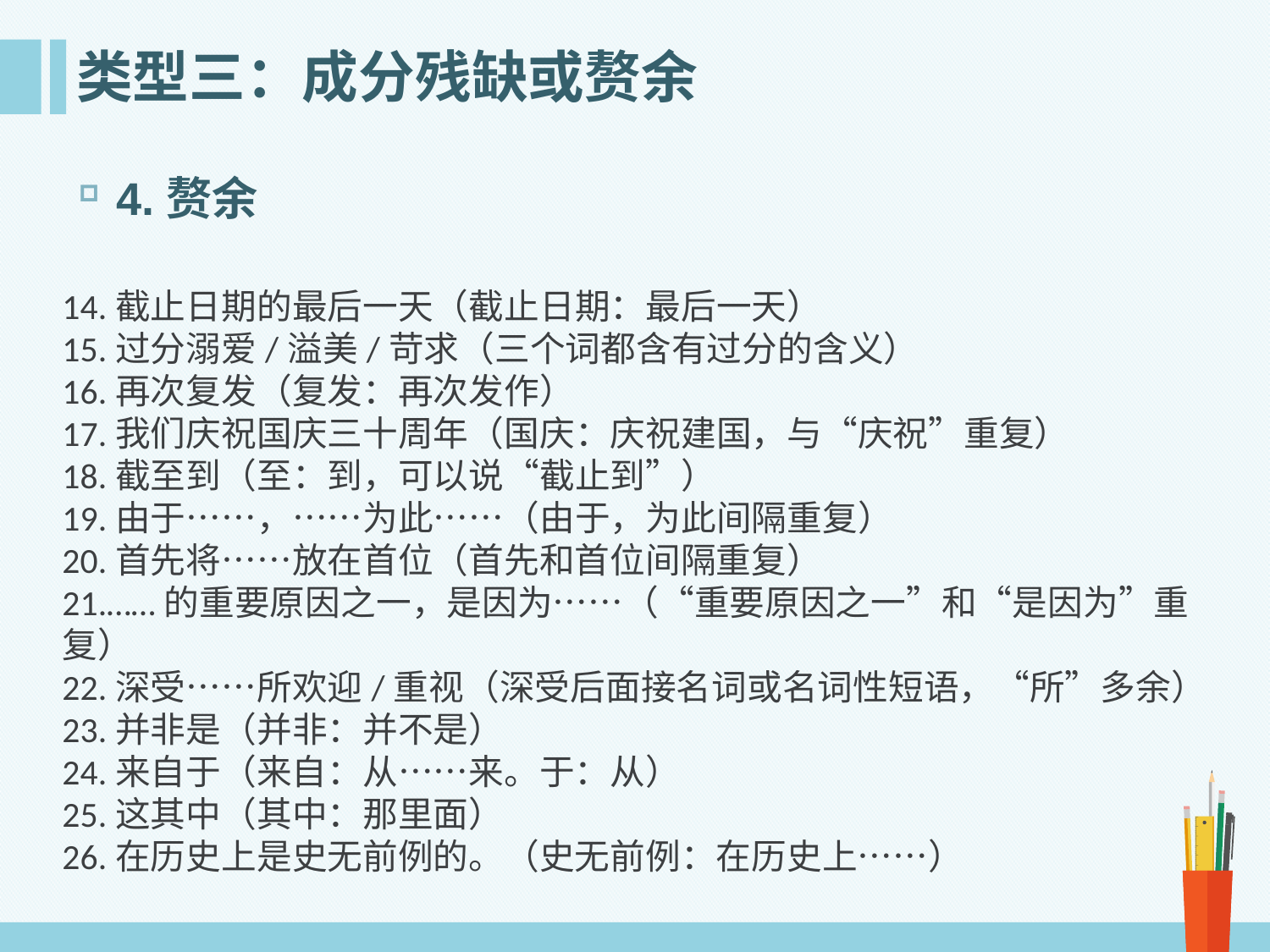

# 类型三：成分残缺或赘余
4.赘余
14.截止日期的最后一天（截止日期：最后一天）
15.过分溺爱/溢美/苛求（三个词都含有过分的含义）
16.再次复发（复发：再次发作）
17.我们庆祝国庆三十周年（国庆：庆祝建国，与“庆祝”重复）
18.截至到（至：到，可以说“截止到”）
19.由于……，……为此……（由于，为此间隔重复）
20.首先将……放在首位（首先和首位间隔重复）
21.……的重要原因之一，是因为……（“重要原因之一”和“是因为”重复）
22.深受……所欢迎/重视（深受后面接名词或名词性短语，“所”多余）
23.并非是（并非：并不是）
24.来自于（来自：从……来。于：从）
25.这其中（其中：那里面）
26.在历史上是史无前例的。（史无前例：在历史上……）